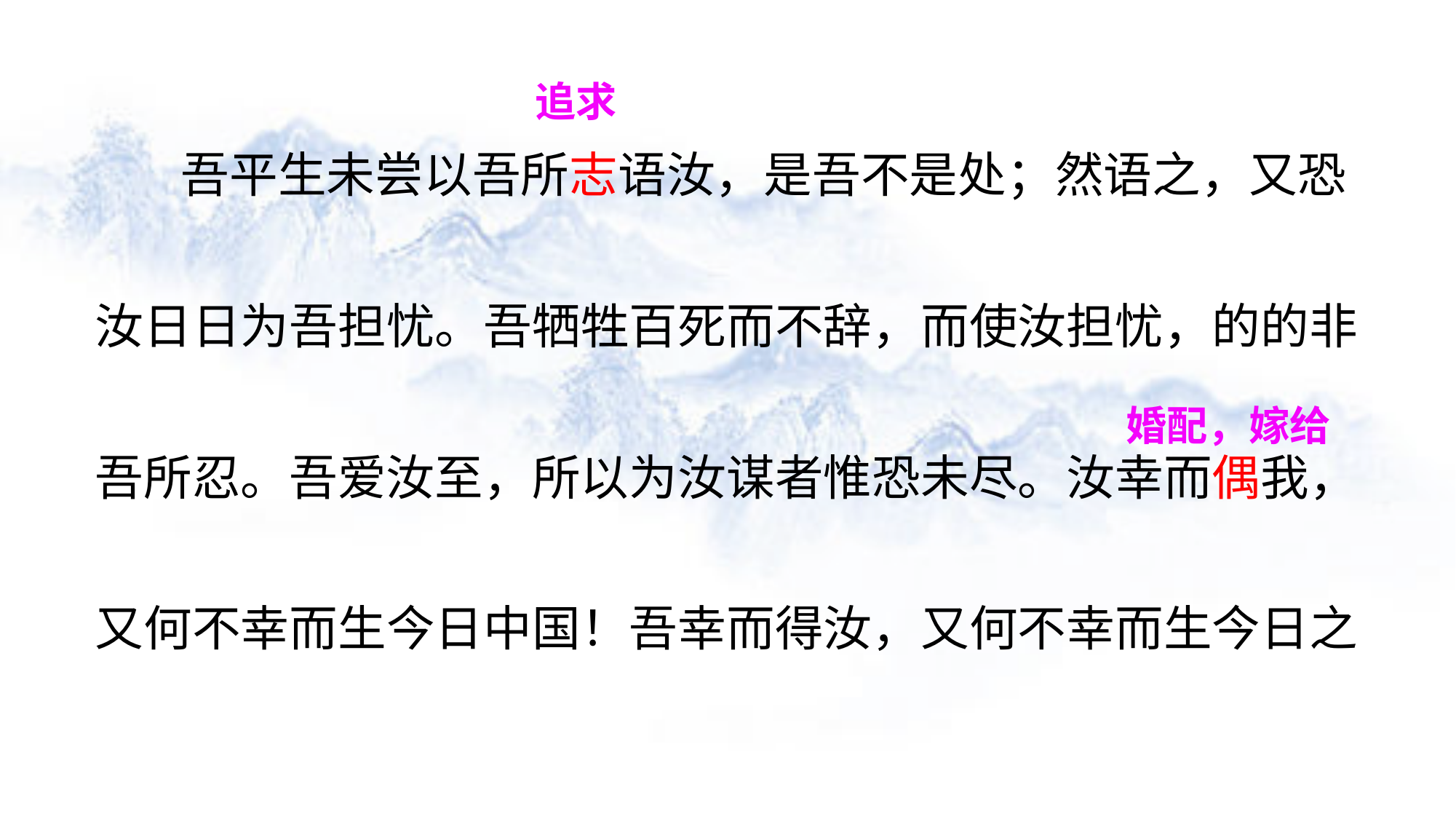

追求
吾平生未尝以吾所志语汝，是吾不是处；然语之，又恐

汝日日为吾担忧。吾牺牲百死而不辞，而使汝担忧，的的非

吾所忍。吾爱汝至，所以为汝谋者惟恐未尽。汝幸而偶我，

又何不幸而生今日中国！吾幸而得汝，又何不幸而生今日之
婚配，嫁给